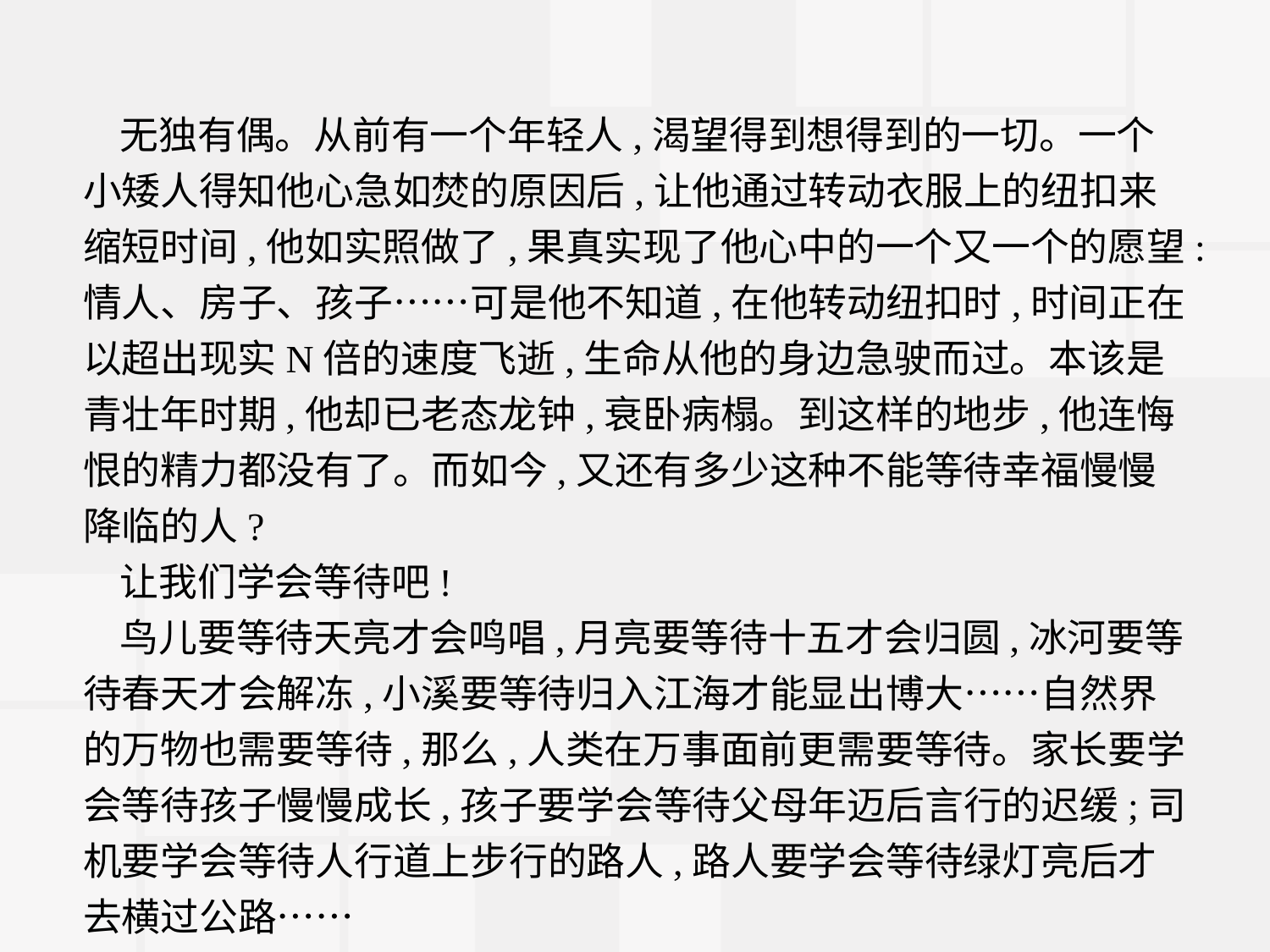

无独有偶。从前有一个年轻人,渴望得到想得到的一切。一个小矮人得知他心急如焚的原因后,让他通过转动衣服上的纽扣来缩短时间,他如实照做了,果真实现了他心中的一个又一个的愿望:情人、房子、孩子……可是他不知道,在他转动纽扣时,时间正在以超出现实N倍的速度飞逝,生命从他的身边急驶而过。本该是青壮年时期,他却已老态龙钟,衰卧病榻。到这样的地步,他连悔恨的精力都没有了。而如今,又还有多少这种不能等待幸福慢慢降临的人?
让我们学会等待吧!
鸟儿要等待天亮才会鸣唱,月亮要等待十五才会归圆,冰河要等待春天才会解冻,小溪要等待归入江海才能显出博大……自然界的万物也需要等待,那么,人类在万事面前更需要等待。家长要学会等待孩子慢慢成长,孩子要学会等待父母年迈后言行的迟缓;司机要学会等待人行道上步行的路人,路人要学会等待绿灯亮后才去横过公路……